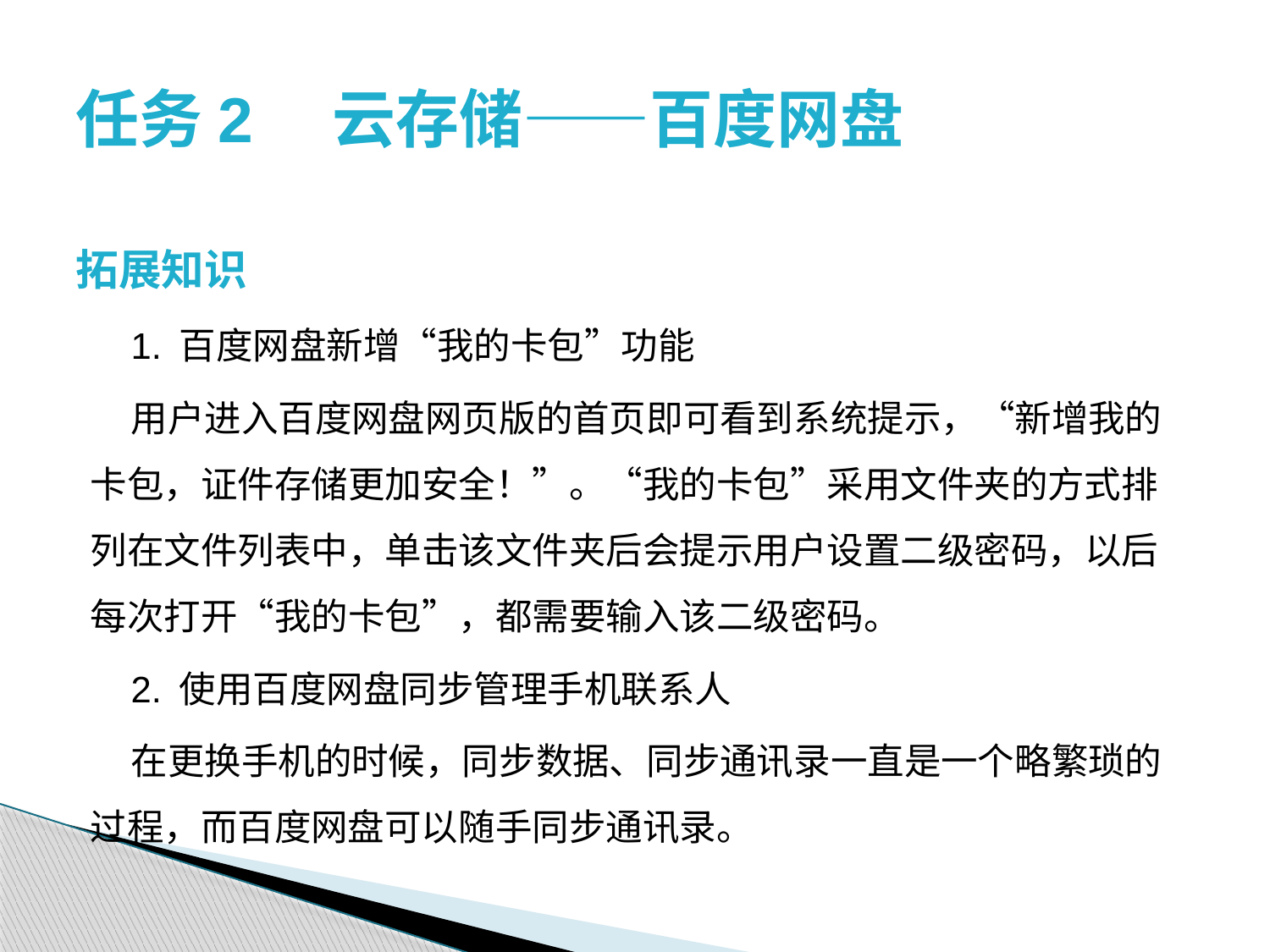

# 任务2　云存储——百度网盘
拓展知识
    1. 百度网盘新增“我的卡包”功能
    用户进入百度网盘网页版的首页即可看到系统提示，“新增我的卡包，证件存储更加安全！”。“我的卡包”采用文件夹的方式排列在文件列表中，单击该文件夹后会提示用户设置二级密码，以后每次打开“我的卡包”，都需要输入该二级密码。
    2. 使用百度网盘同步管理手机联系人
    在更换手机的时候，同步数据、同步通讯录一直是一个略繁琐的过程，而百度网盘可以随手同步通讯录。